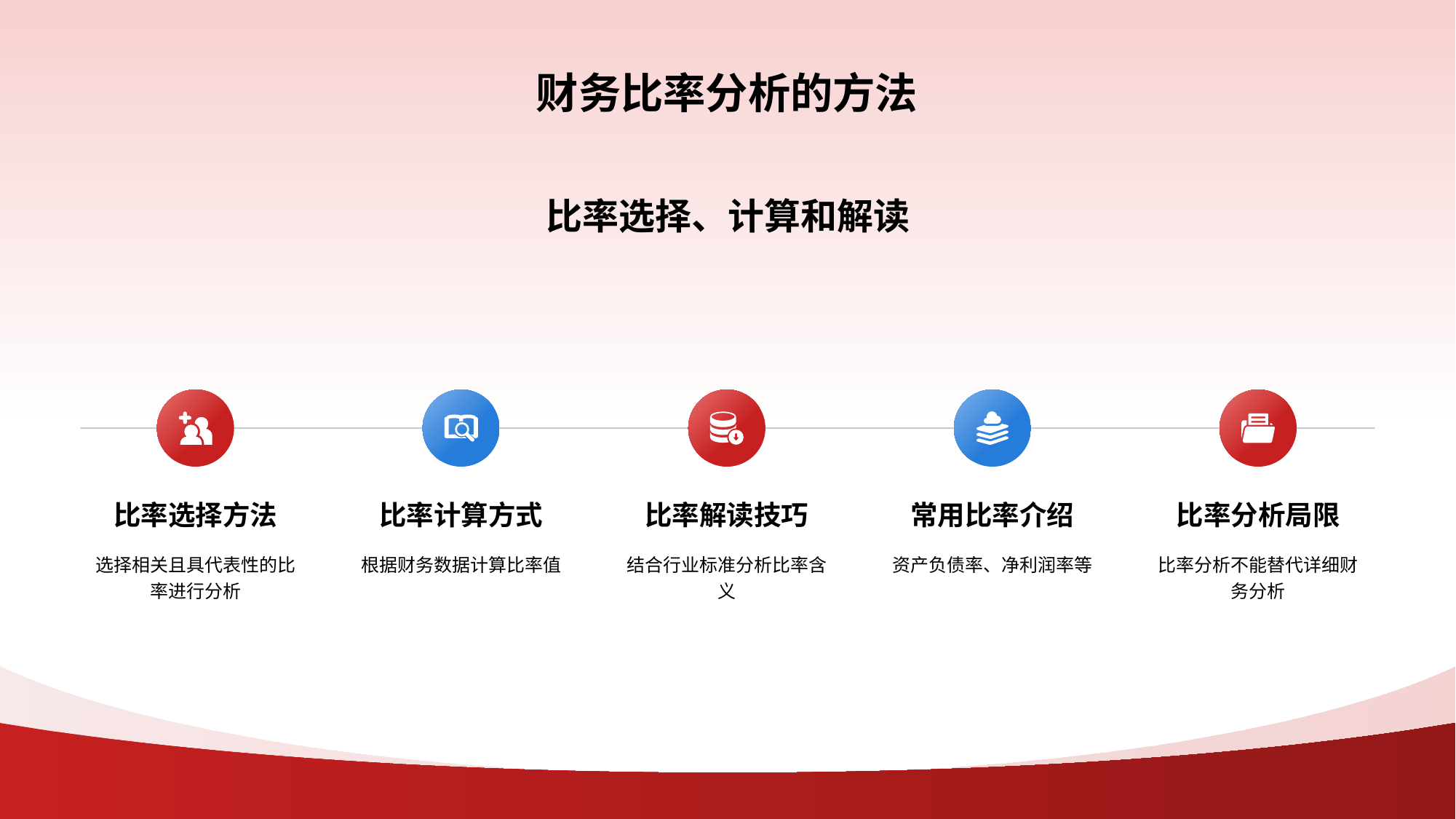

# 财务比率分析的方法
比率选择、计算和解读

比率选择方法
选择相关且具代表性的比率进行分析

比率计算方式
根据财务数据计算比率值

比率解读技巧
结合行业标准分析比率含义

常用比率介绍
资产负债率、净利润率等

比率分析局限
比率分析不能替代详细财务分析